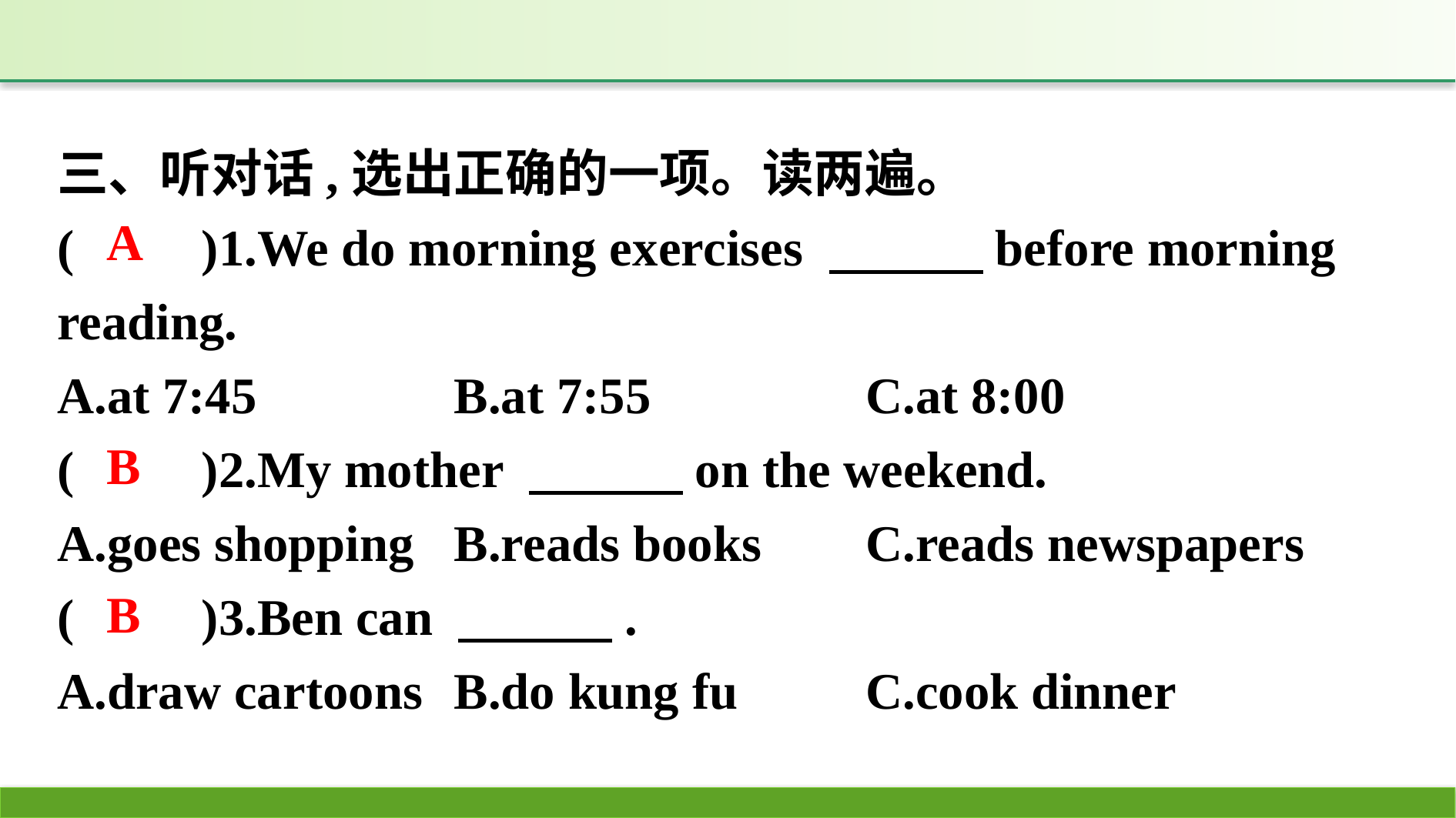

三、听对话,选出正确的一项。读两遍。
(　　)1.We do morning exercises 　　　before morning reading.
A.at 7:45 		B.at 7:55 		C.at 8:00
(　　)2.My mother 　　　on the weekend.
A.goes shopping 	B.reads books 	C.reads newspapers
(　　)3.Ben can 　　　.
A.draw cartoons 	B.do kung fu 	C.cook dinner
A
B
B